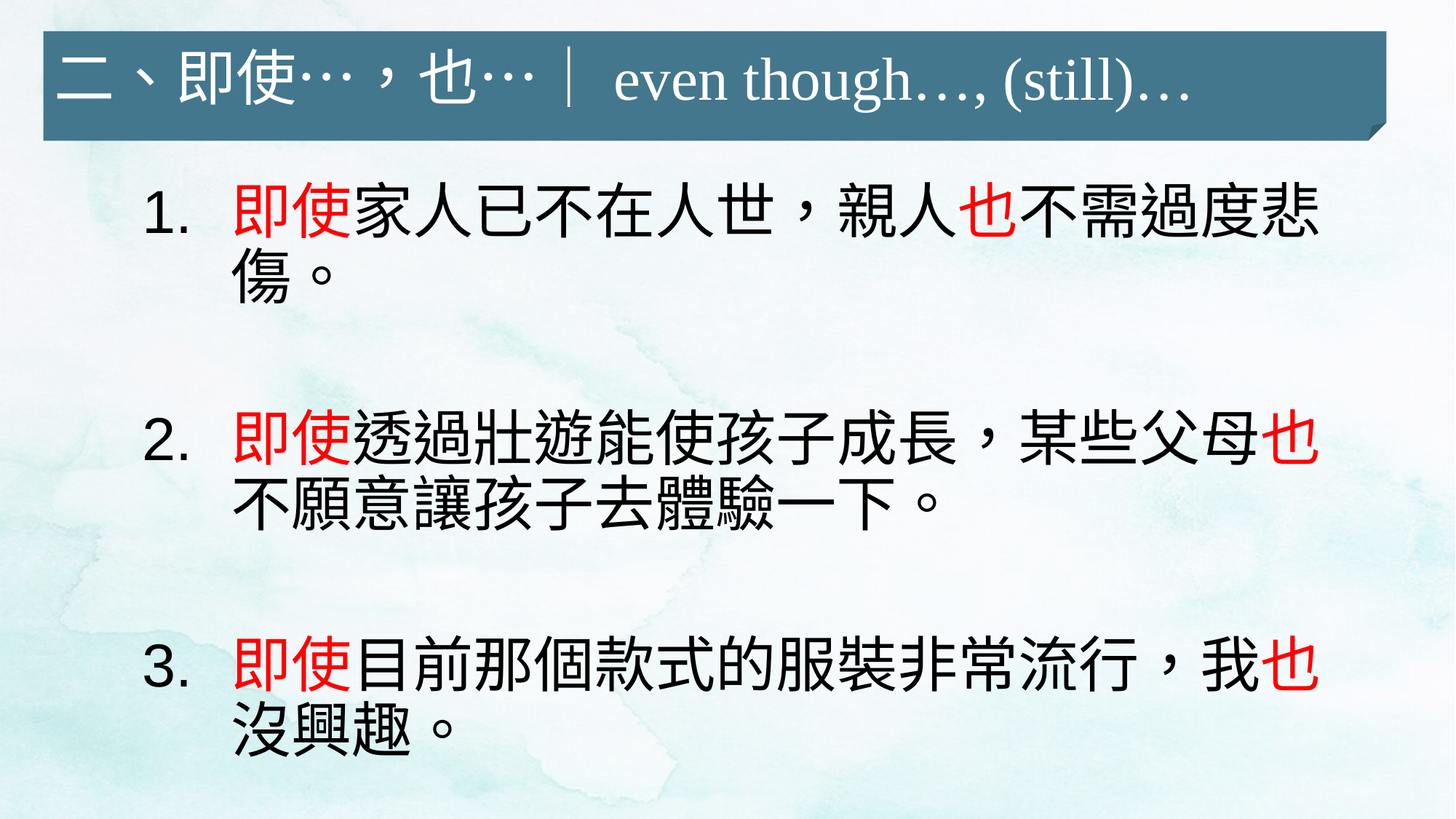

二、即使…，也…｜even though…, (still)…
即使家人已不在人世，親人也不需過度悲傷。

即使透過壯遊能使孩子成長，某些父母也不願意讓孩子去體驗一下。

即使目前那個款式的服裝非常流行，我也沒興趣。